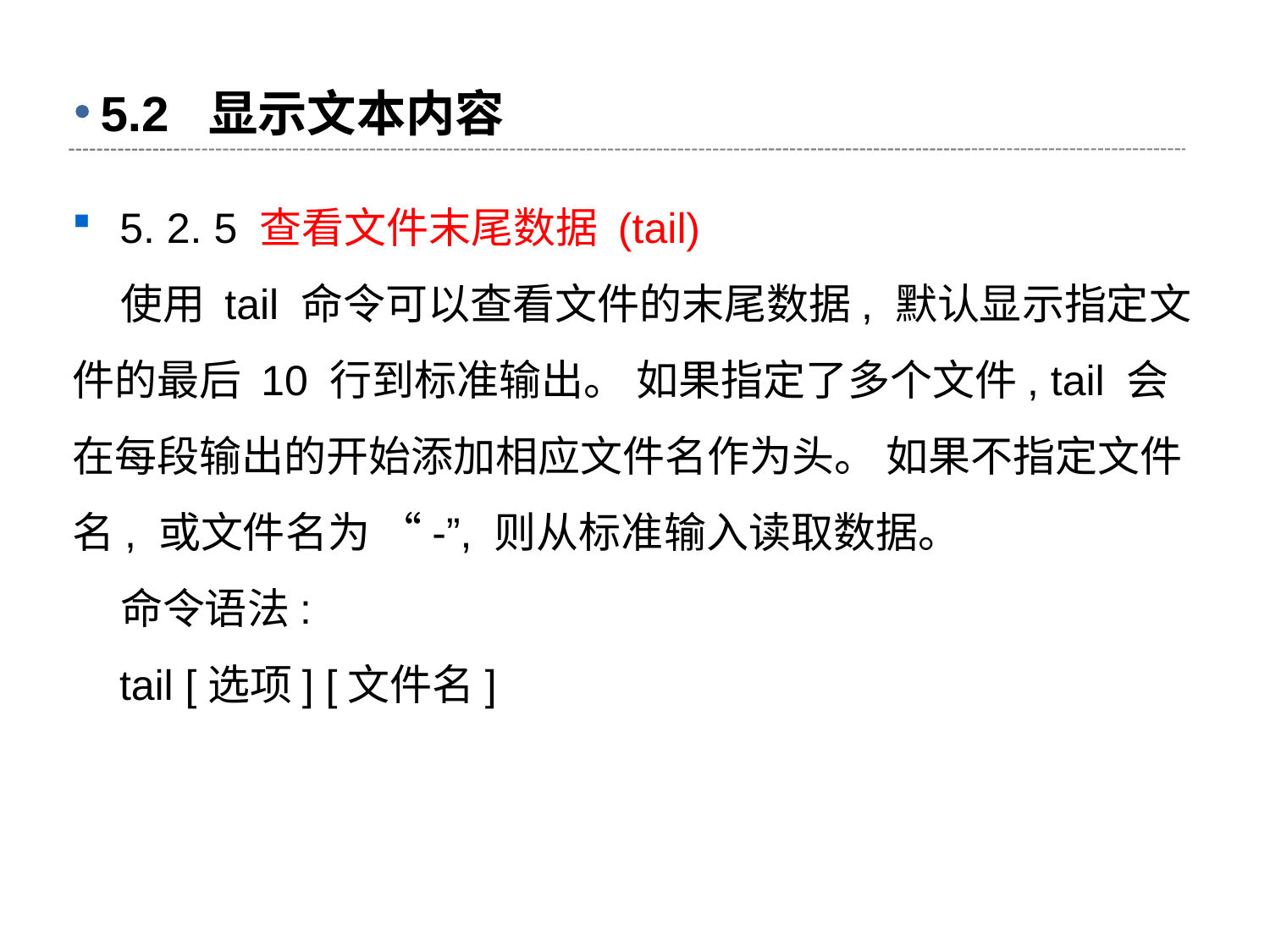

# 5.2  显示文本内容
5. 2. 5 查看文件末尾数据 (tail)
    使用 tail 命令可以查看文件的末尾数据, 默认显示指定文件的最后 10 行到标准输出。 如果指定了多个文件, tail 会在每段输出的开始添加相应文件名作为头。 如果不指定文件 名, 或文件名为 “-”, 则从标准输入读取数据。
    命令语法:
    tail [选项] [文件名]